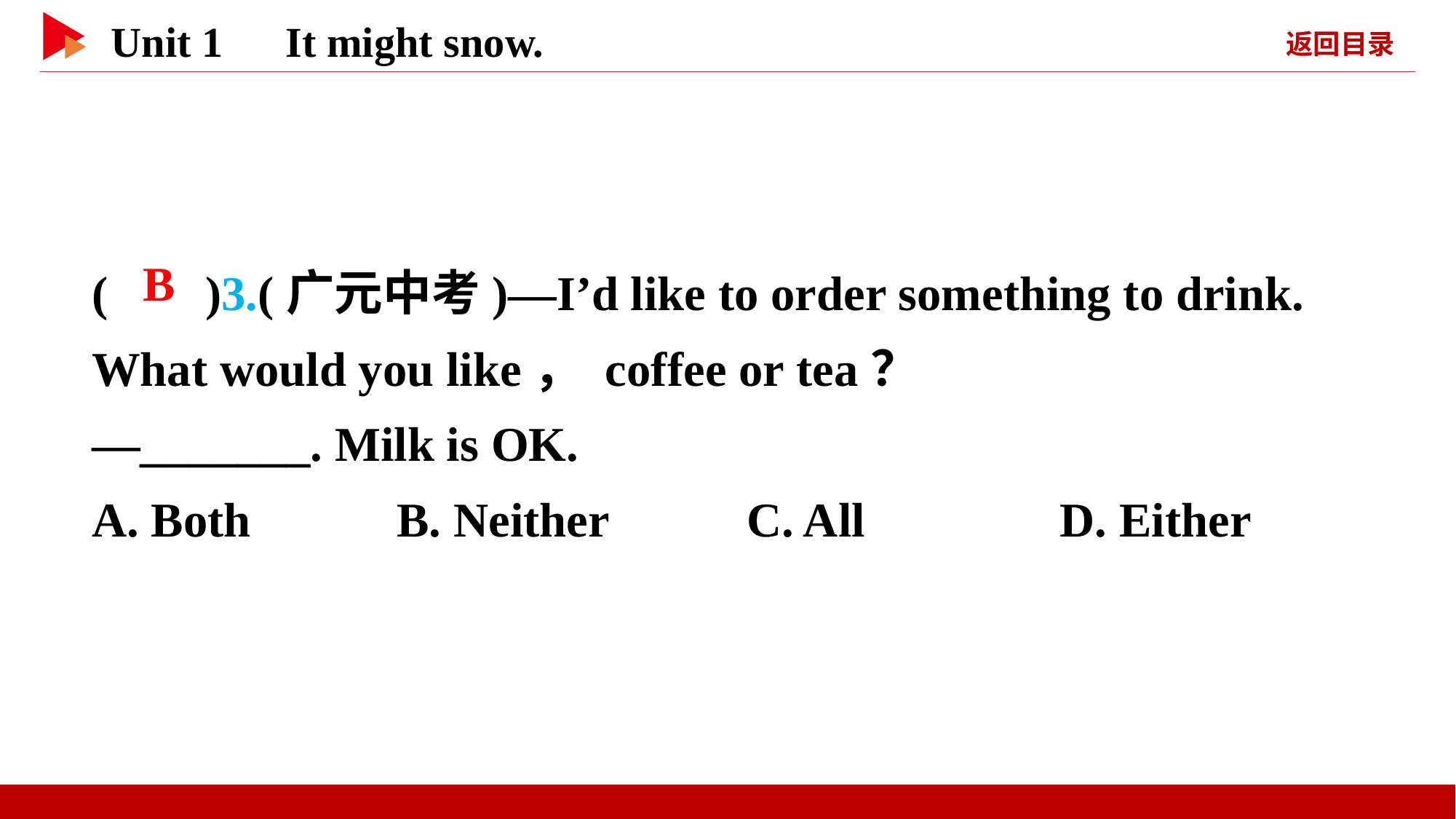

(        )3.(广元中考)—I’d like to order something to drink. What would you like， coffee or tea？
—_______. Milk is OK.
A. Both            B. Neither		C. All                D. Either
   B